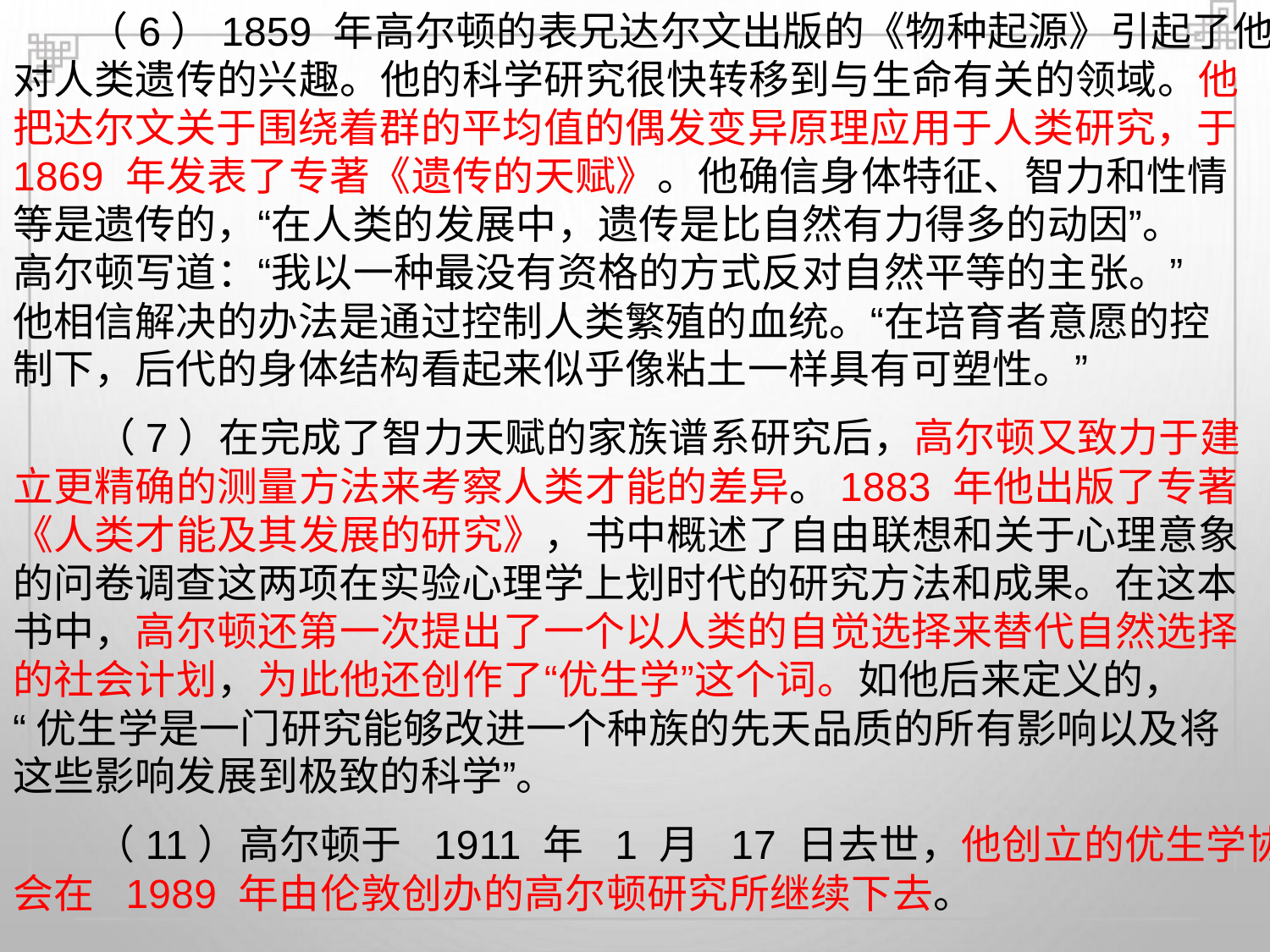

（6）1859 年高尔顿的表兄达尔文出版的《物种起源》引起了他
对人类遗传的兴趣。他的科学研究很快转移到与生命有关的领域。他
把达尔文关于围绕着群的平均值的偶发变异原理应用于人类研究，于
1869 年发表了专著《遗传的天赋》。他确信身体特征、智力和性情
等是遗传的，“在人类的发展中，遗传是比自然有力得多的动因”。
高尔顿写道：“我以一种最没有资格的方式反对自然平等的主张。”
他相信解决的办法是通过控制人类繁殖的血统。“在培育者意愿的控
制下，后代的身体结构看起来似乎像粘土一样具有可塑性。”
（7）在完成了智力天赋的家族谱系研究后，高尔顿又致力于建
立更精确的测量方法来考察人类才能的差异。1883 年他出版了专著
《人类才能及其发展的研究》，书中概述了自由联想和关于心理意象
的问卷调查这两项在实验心理学上划时代的研究方法和成果。在这本
书中，高尔顿还第一次提出了一个以人类的自觉选择来替代自然选择
的社会计划，为此他还创作了“优生学”这个词。如他后来定义的，
“优生学是一门研究能够改进一个种族的先天品质的所有影响以及将
这些影响发展到极致的科学”。
（11）高尔顿于 1911 年 1 月 17 日去世，他创立的优生学协
会在 1989 年由伦敦创办的高尔顿研究所继续下去。